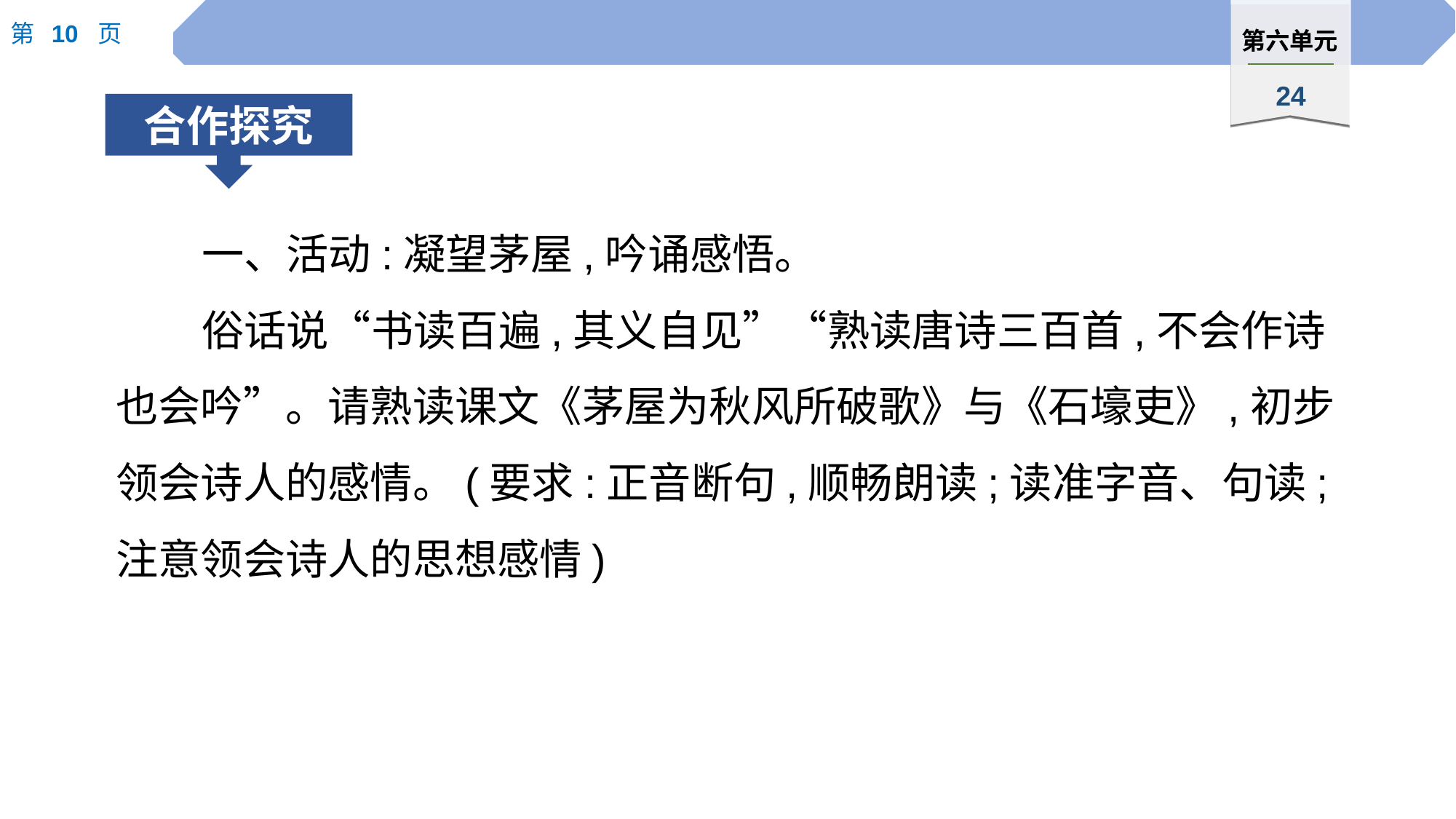

一、活动:凝望茅屋,吟诵感悟。
俗话说“书读百遍,其义自见”“熟读唐诗三百首,不会作诗也会吟”。请熟读课文《茅屋为秋风所破歌》与《石壕吏》,初步领会诗人的感情。(要求:正音断句,顺畅朗读;读准字音、句读;注意领会诗人的思想感情)